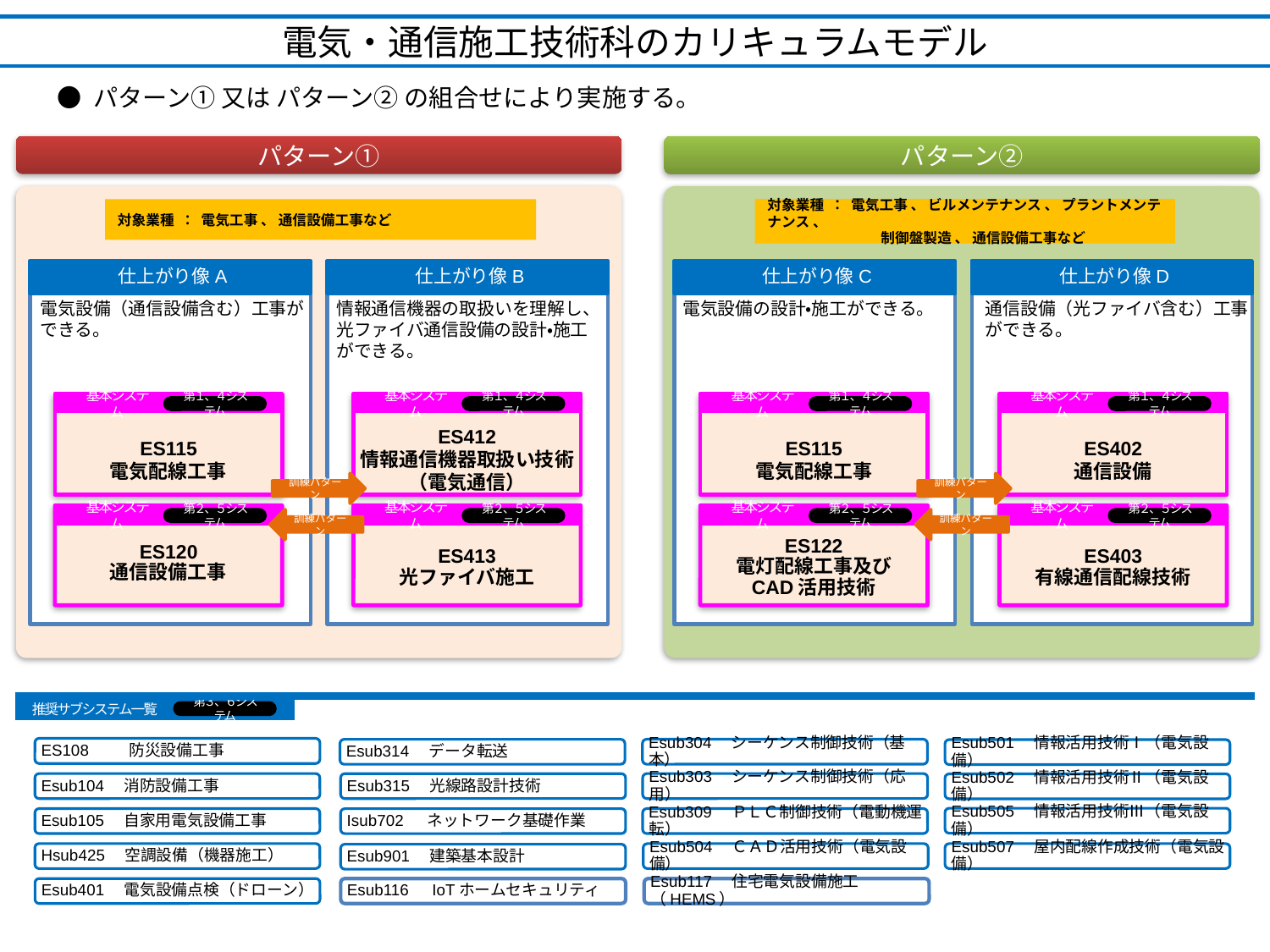

電気・通信施工技術科のカリキュラムモデル
● パターン① 又は パターン② の組合せにより実施する。
パターン①
パターン②

対象業種  ：  電気工事 、 ビルメンテナンス 、 プラントメンテナンス 、
　　　　　　　　制御盤製造 、 通信設備工事など
対象業種  ：  電気工事 、 通信設備工事など
仕上がり像A

電気設備（通信設備含む）工事ができる。
仕上がり像B

情報通信機器の取扱いを理解し、光ファイバ通信設備の設計・施工ができる。
仕上がり像C

電気設備の設計・施工ができる。
仕上がり像D

通信設備（光ファイバ含む）工事ができる。

基本システム

ES115
電気配線工事

ES120
通信設備工事
第１、４システム

基本システム
第２、５システム

基本システム

ES412
情報通信機器取扱い技術（電気通信）

ES413
光ファイバ施工
第１、４システム

基本システム
第２、５システム

基本システム

ES115
電気配線工事

ES122
電灯配線工事及び
CAD活用技術
第１、４システム

基本システム
第２、５システム

基本システム

ES402
通信設備

ES403
有線通信配線技術
第１、４システム

基本システム
第２、５システム
訓練パターン
訓練パターン
訓練パターン
訓練パターン

推奨サブシステム一覧
第３、６システム
ES108 　　防災設備工事
Esub304　シーケンス制御技術（基本）
Esub314　データ転送
Esub501　情報活用技術Ⅰ（電気設備）
Esub104　消防設備工事
Esub315　光線路設計技術
Esub303　シーケンス制御技術（応用）
Esub502　情報活用技術Ⅱ（電気設備）
Esub505　情報活用技術Ⅲ（電気設備）
Esub105　自家用電気設備工事
Esub309　ＰＬＣ制御技術（電動機運転）
Isub702　 ネットワーク基礎作業
Hsub425　空調設備（機器施工）
Esub504　ＣＡＤ活用技術（電気設備）
Esub507　屋内配線作成技術（電気設備）
Esub901　建築基本設計
Esub401　電気設備点検（ドローン）
Esub116　IoTホームセキュリティ
Esub117　住宅電気設備施工（HEMS）